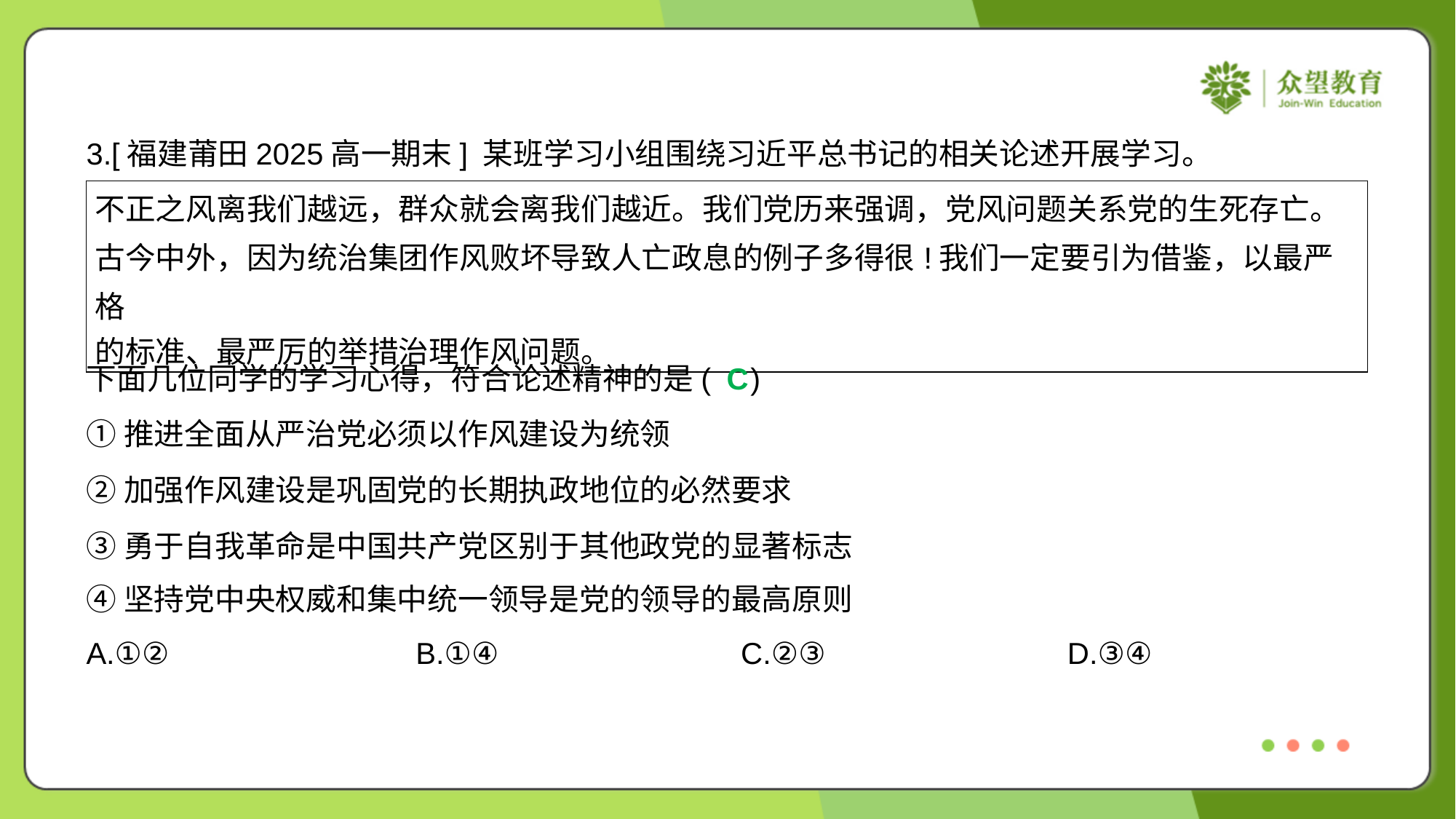

3.[福建莆田2025高一期末] 某班学习小组围绕习近平总书记的相关论述开展学习。
| 不正之风离我们越远，群众就会离我们越近。我们党历来强调，党风问题关系党的生死存亡。 古今中外，因为统治集团作风败坏导致人亡政息的例子多得很!我们一定要引为借鉴，以最严格 的标准、最严厉的举措治理作风问题。 |
| --- |
下面几位同学的学习心得，符合论述精神的是(     )
C
①推进全面从严治党必须以作风建设为统领
②加强作风建设是巩固党的长期执政地位的必然要求
③勇于自我革命是中国共产党区别于其他政党的显著标志
④坚持党中央权威和集中统一领导是党的领导的最高原则
A.①②	B.①④	C.②③	D.③④